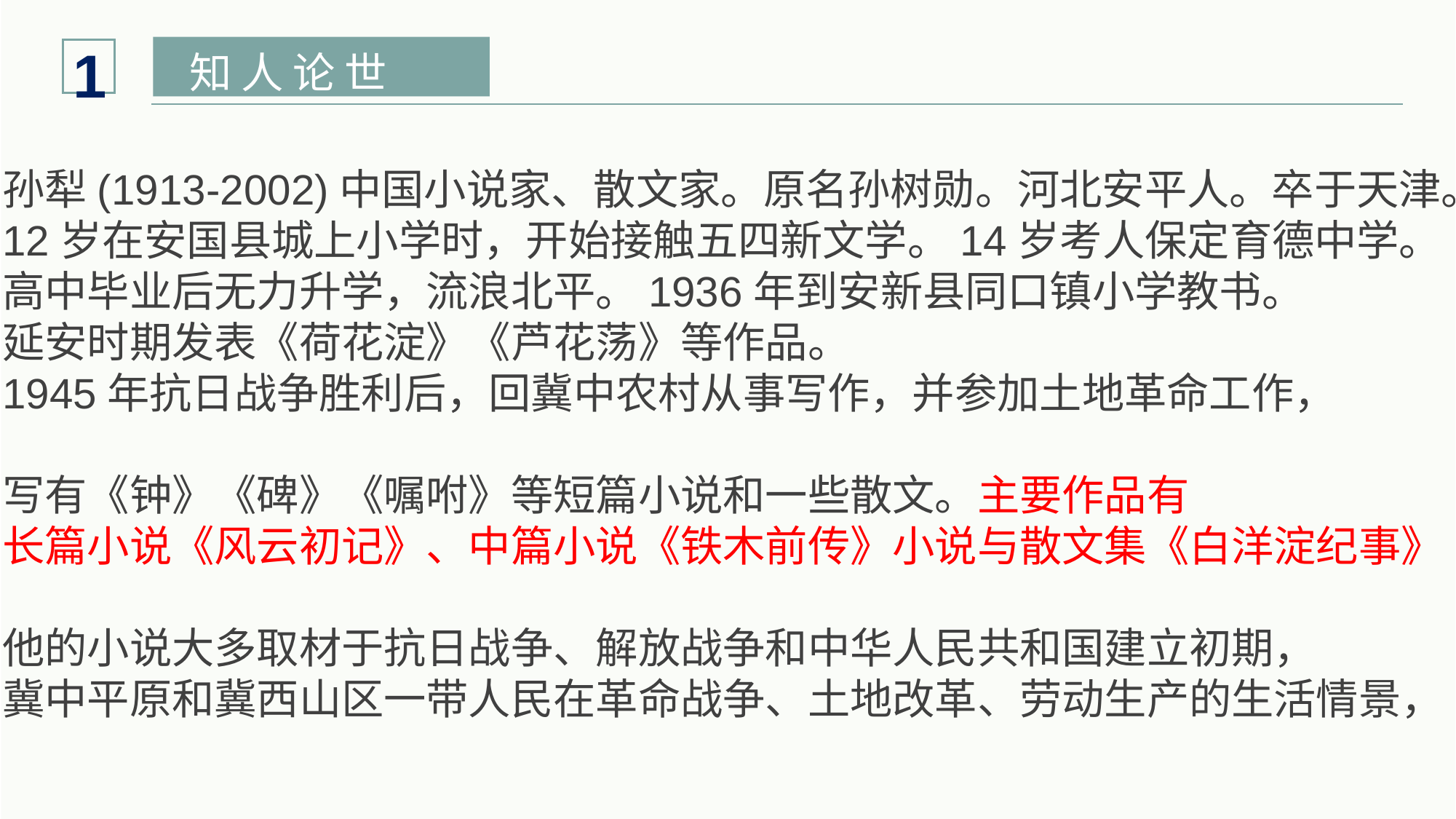

1
知 人 论 世

孙犁(1913-2002)中国小说家、散文家。原名孙树勋。河北安平人。卒于天津。
12岁在安国县城上小学时，开始接触五四新文学。14岁考人保定育德中学。
高中毕业后无力升学，流浪北平。1936年到安新县同口镇小学教书。
延安时期发表《荷花淀》《芦花荡》等作品。
1945年抗日战争胜利后，回冀中农村从事写作，并参加土地革命工作，

写有《钟》《碑》《嘱咐》等短篇小说和一些散文。主要作品有
长篇小说《风云初记》、中篇小说《铁木前传》小说与散文集《白洋淀纪事》

他的小说大多取材于抗日战争、解放战争和中华人民共和国建立初期，
冀中平原和冀西山区一带人民在革命战争、土地改革、劳动生产的生活情景，